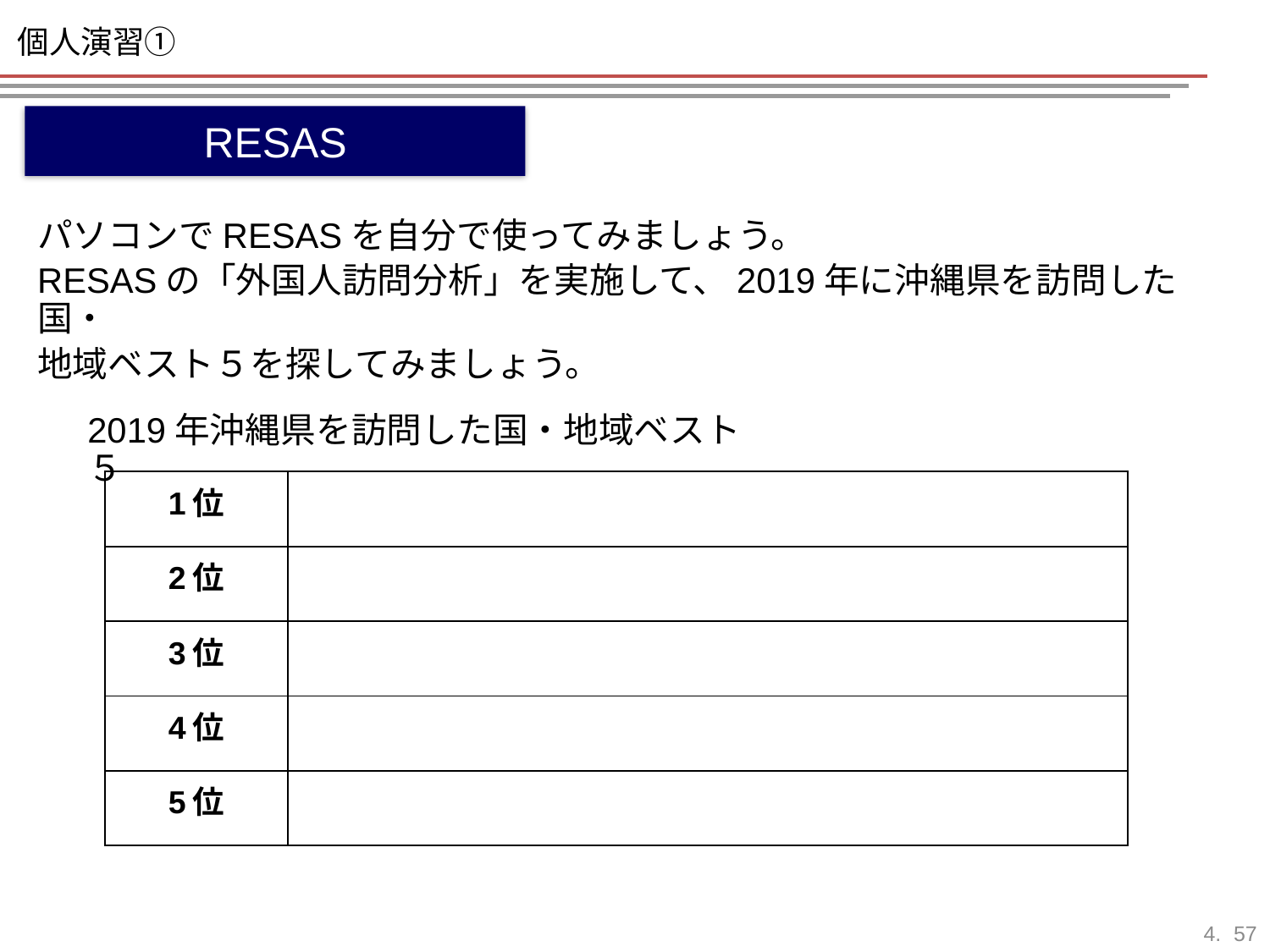

# 個人演習①
RESAS
パソコンでRESASを自分で使ってみましょう。
RESASの「外国人訪問分析」を実施して、2019年に沖縄県を訪問した国・
地域ベスト５を探してみましょう。
2019年沖縄県を訪問した国・地域ベスト５
| 1位 |  |
| --- | --- |
| 2位 |  |
| 3位 |  |
| 4位 |  |
| 5位 |  |
57